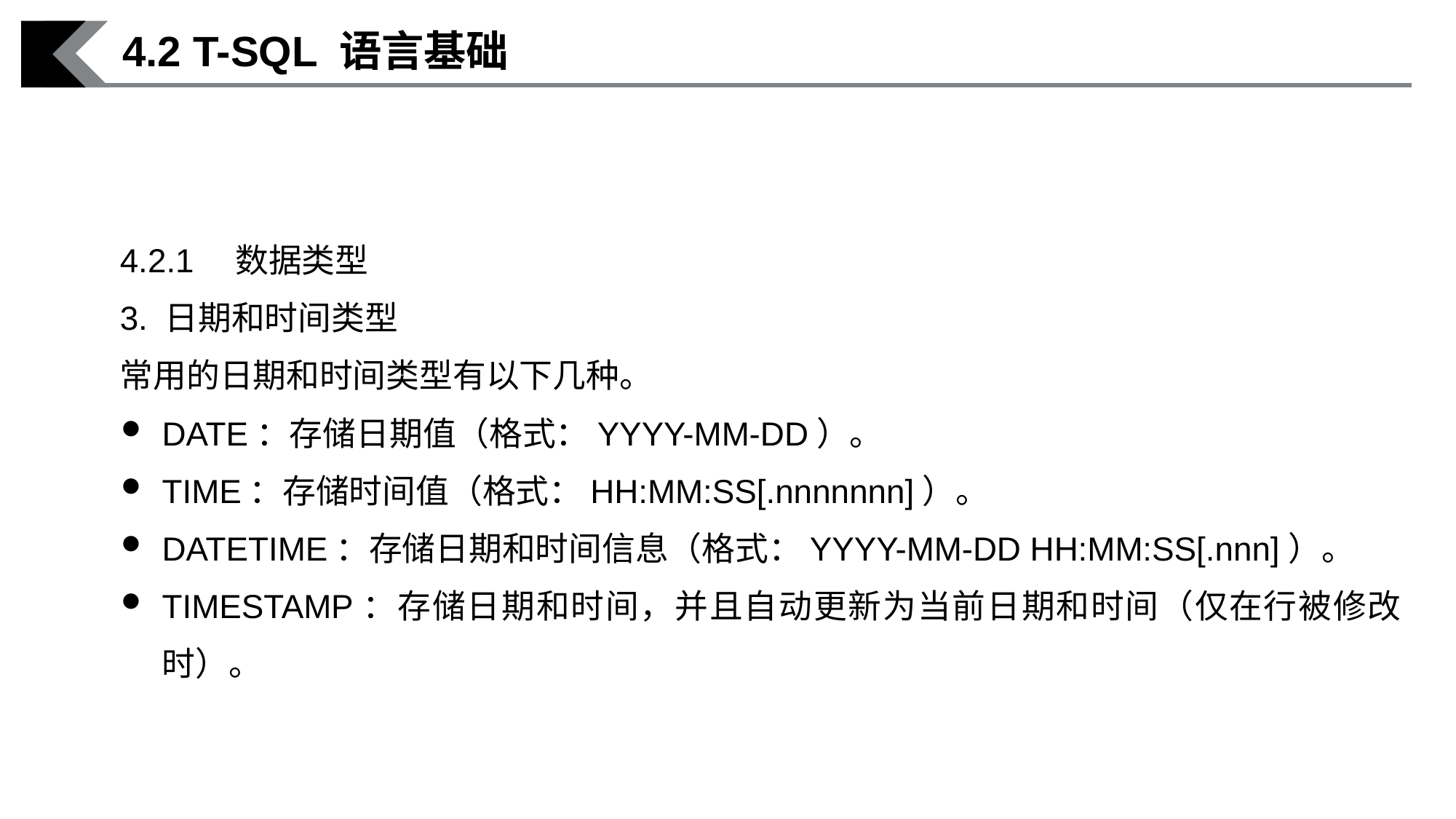

4.2 T-SQL 语言基础
4.2.1　数据类型
3. 日期和时间类型
常用的日期和时间类型有以下几种。
DATE：存储日期值（格式：YYYY-MM-DD）。
TIME：存储时间值（格式：HH:MM:SS[.nnnnnnn]）。
DATETIME：存储日期和时间信息（格式：YYYY-MM-DD HH:MM:SS[.nnn]）。
TIMESTAMP：存储日期和时间，并且自动更新为当前日期和时间（仅在行被修改时）。